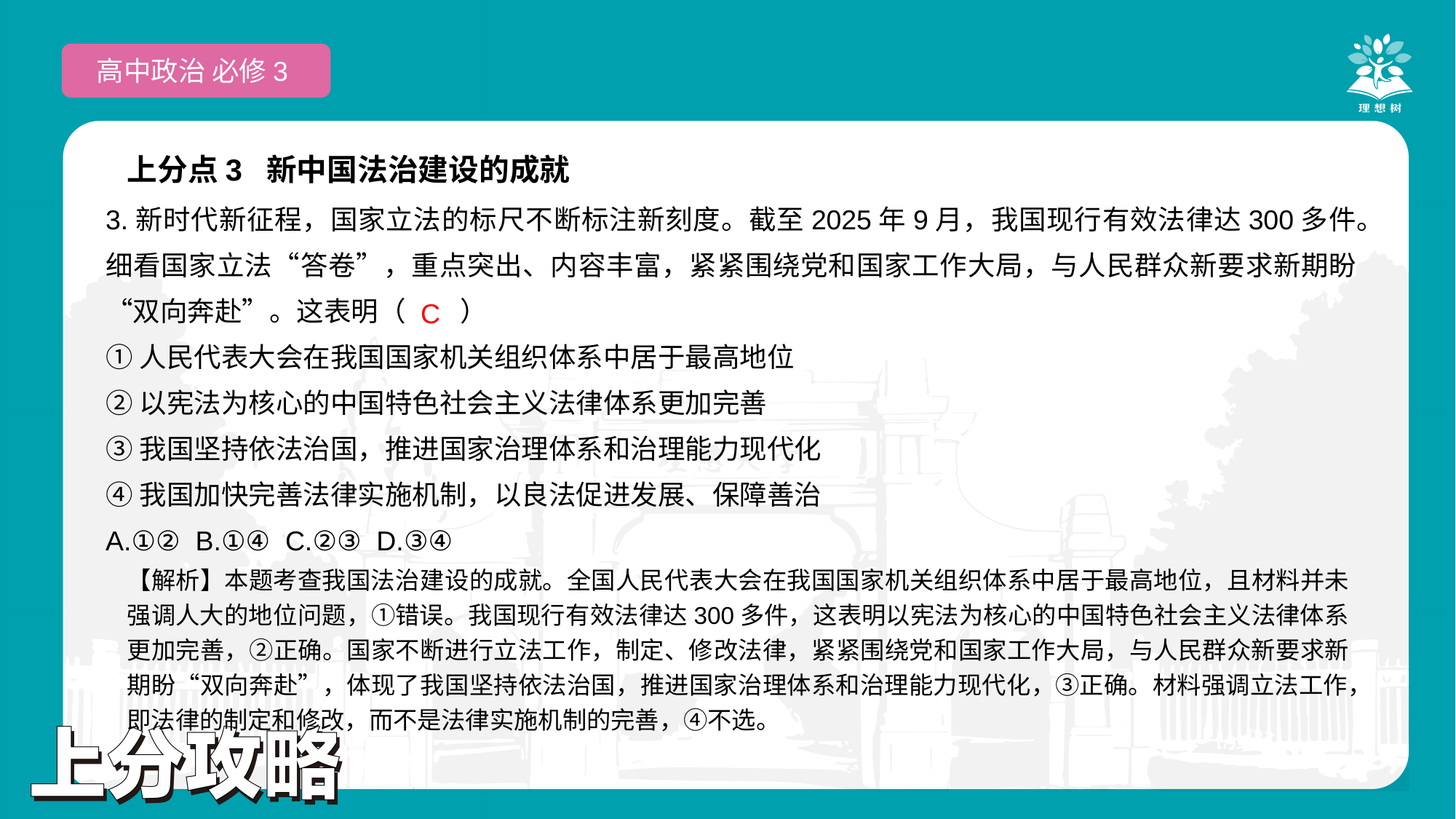

高中政治 必修3
上分点3  新中国法治建设的成就
3.新时代新征程，国家立法的标尺不断标注新刻度。截至2025年9月，我国现行有效法律达300多件。细看国家立法“答卷”，重点突出、内容丰富，紧紧围绕党和国家工作大局，与人民群众新要求新期盼“双向奔赴”。这表明（　　）
①人民代表大会在我国国家机关组织体系中居于最高地位
②以宪法为核心的中国特色社会主义法律体系更加完善
③我国坚持依法治国，推进国家治理体系和治理能力现代化
④我国加快完善法律实施机制，以良法促进发展、保障善治
A.①②  B.①④  C.②③  D.③④
 C
【解析】本题考查我国法治建设的成就。全国人民代表大会在我国国家机关组织体系中居于最高地位，且材料并未强调人大的地位问题，①错误。我国现行有效法律达300多件，这表明以宪法为核心的中国特色社会主义法律体系更加完善，②正确。国家不断进行立法工作，制定、修改法律，紧紧围绕党和国家工作大局，与人民群众新要求新期盼“双向奔赴”，体现了我国坚持依法治国，推进国家治理体系和治理能力现代化，③正确。材料强调立法工作，即法律的制定和修改，而不是法律实施机制的完善，④不选。